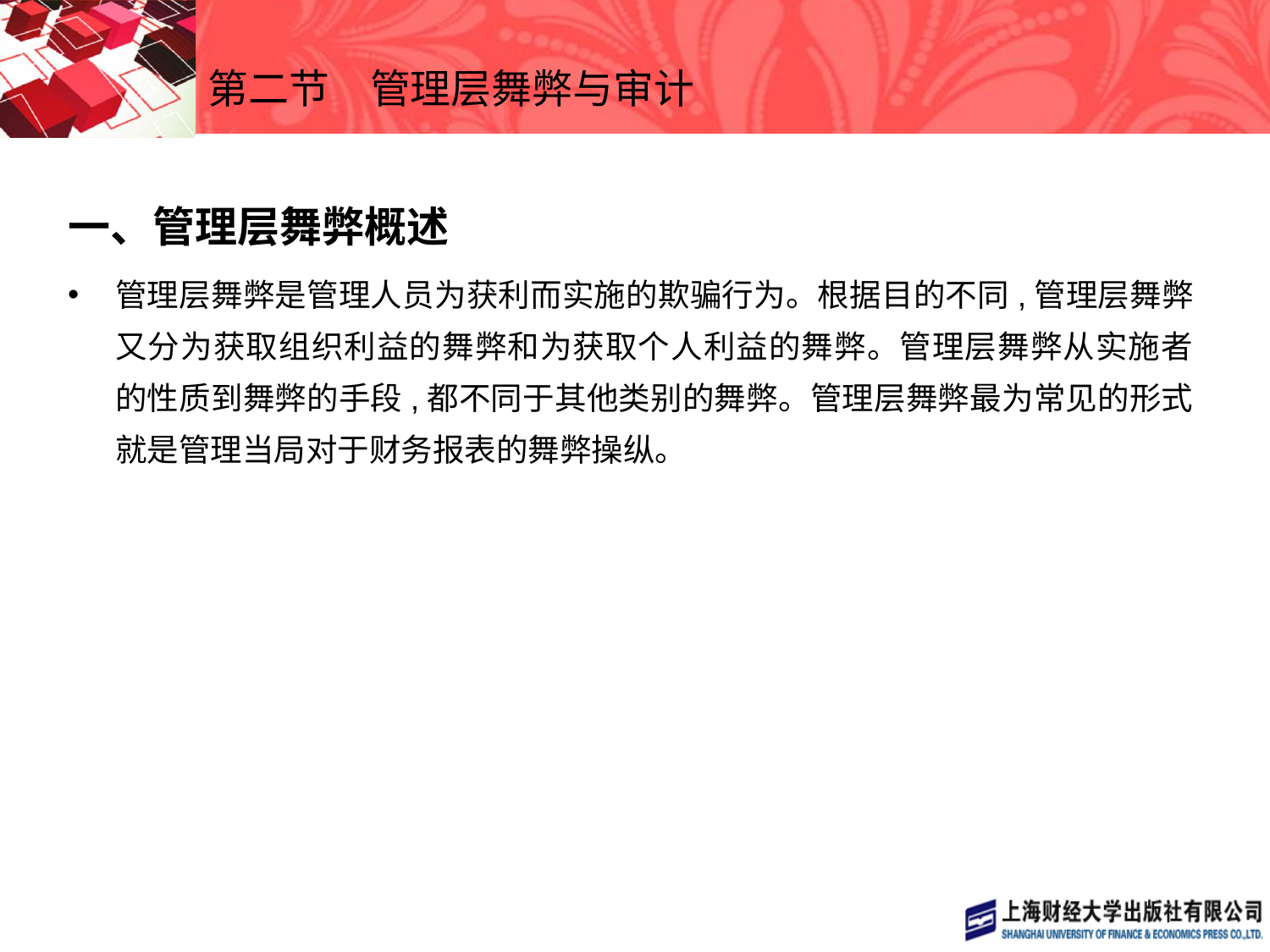

# 第二节　管理层舞弊与审计
一、管理层舞弊概述
管理层舞弊是管理人员为获利而实施的欺骗行为。根据目的不同,管理层舞弊又分为获取组织利益的舞弊和为获取个人利益的舞弊。管理层舞弊从实施者的性质到舞弊的手段,都不同于其他类别的舞弊。管理层舞弊最为常见的形式就是管理当局对于财务报表的舞弊操纵。